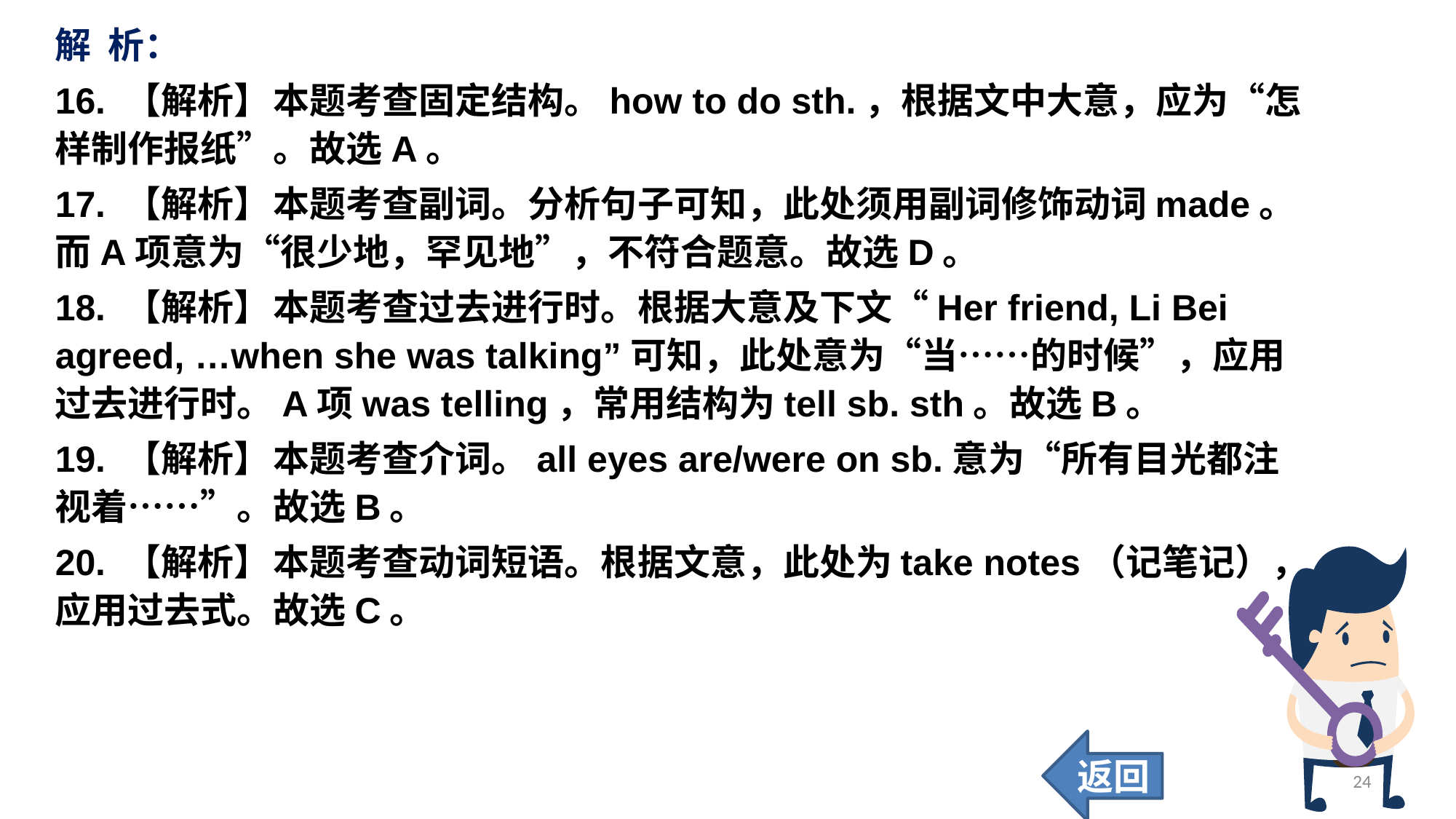

解  析：
16. 【解析】	本题考查固定结构。how to do sth.，根据文中大意，应为“怎样制作报纸”。故选A。
17. 【解析】	本题考查副词。分析句子可知，此处须用副词修饰动词made。而A项意为“很少地，罕见地”，不符合题意。故选D。
18. 【解析】	本题考查过去进行时。根据大意及下文“Her friend, Li Bei agreed, …when she was talking”可知，此处意为“当……的时候”，应用过去进行时。A项was telling，常用结构为tell sb. sth。故选B。
19. 【解析】	本题考查介词。all eyes are/were on sb.意为“所有目光都注视着……”。故选B。
20. 【解析】	本题考查动词短语。根据文意，此处为take notes（记笔记），应用过去式。故选C。

返回
24